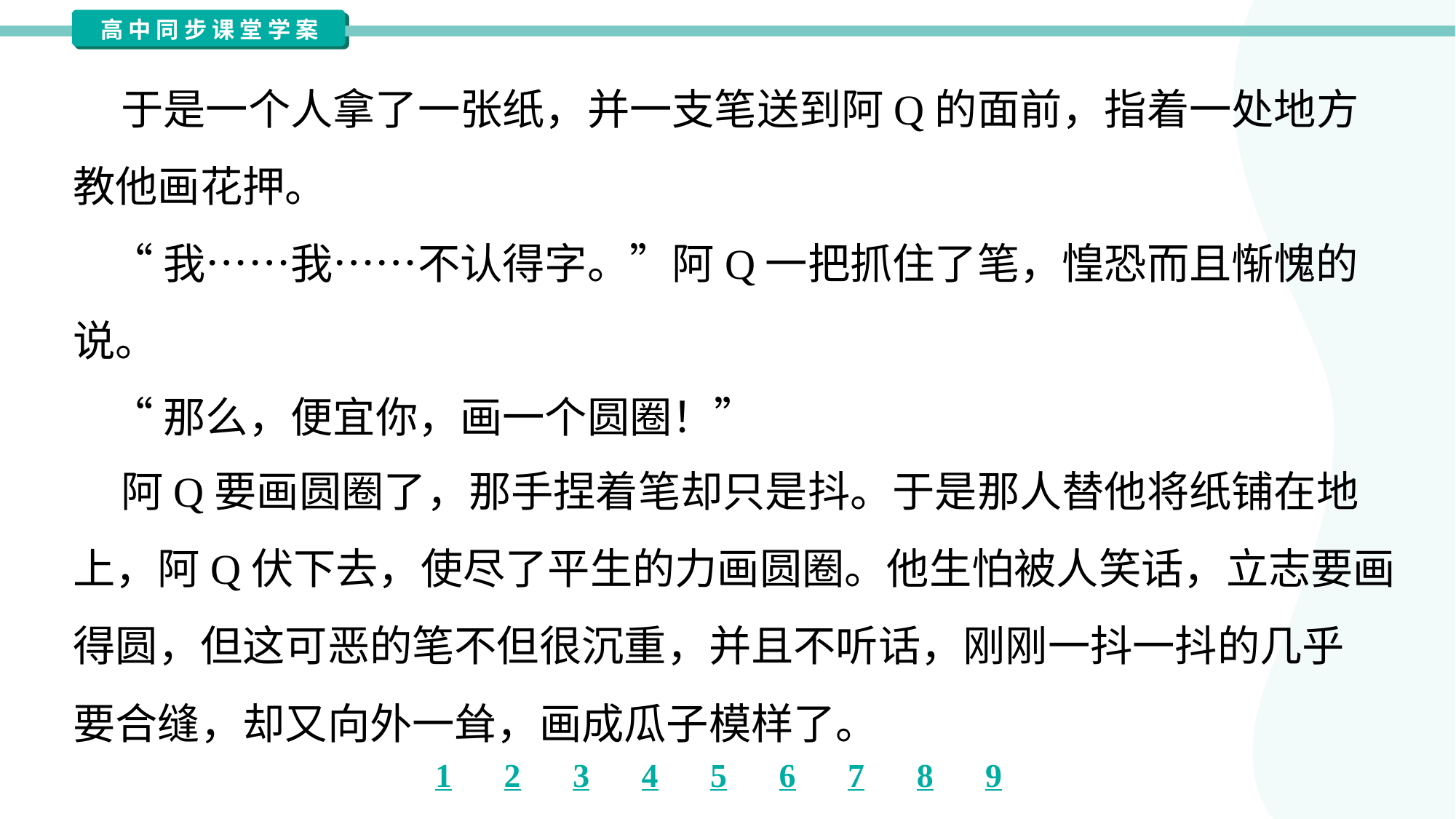

于是一个人拿了一张纸，并一支笔送到阿Q的面前，指着一处地方
教他画花押。
    “我……我……不认得字。”阿Q一把抓住了笔，惶恐而且惭愧的
说。
    “那么，便宜你，画一个圆圈！”#1.1.1.17
    阿Q要画圆圈了，那手捏着笔却只是抖。于是那人替他将纸铺在地
上，阿Q伏下去，使尽了平生的力画圆圈。他生怕被人笑话，立志要画
得圆，但这可恶的笔不但很沉重，并且不听话，刚刚一抖一抖的几乎
要合缝，却又向外一耸，画成瓜子模样了。